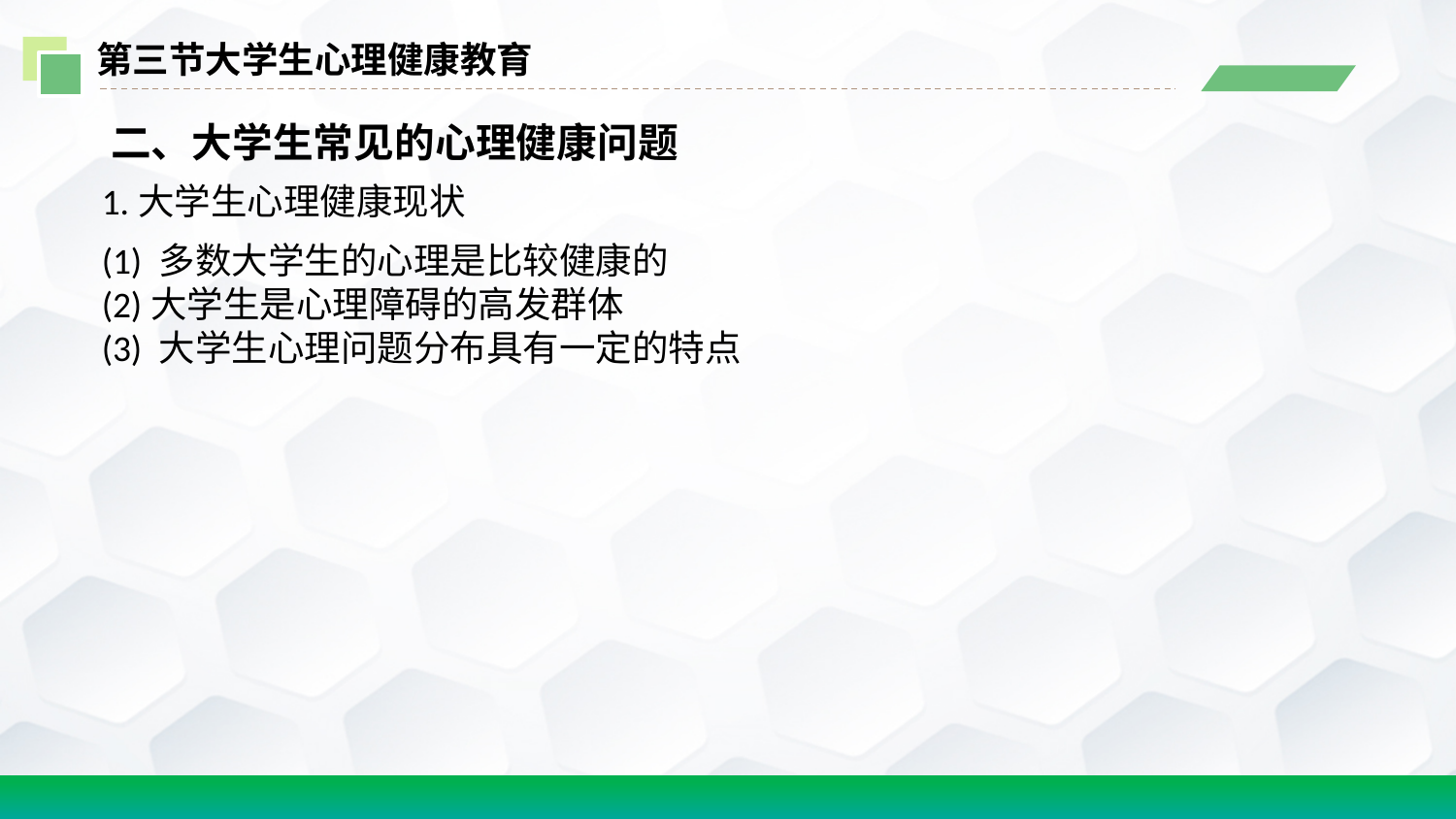

第三节大学生心理健康教育
 二、大学生常见的心理健康问题
1.大学生心理健康现状
(1) 多数大学生的心理是比较健康的
(2)大学生是心理障碍的高发群体
(3) 大学生心理问题分布具有一定的特点